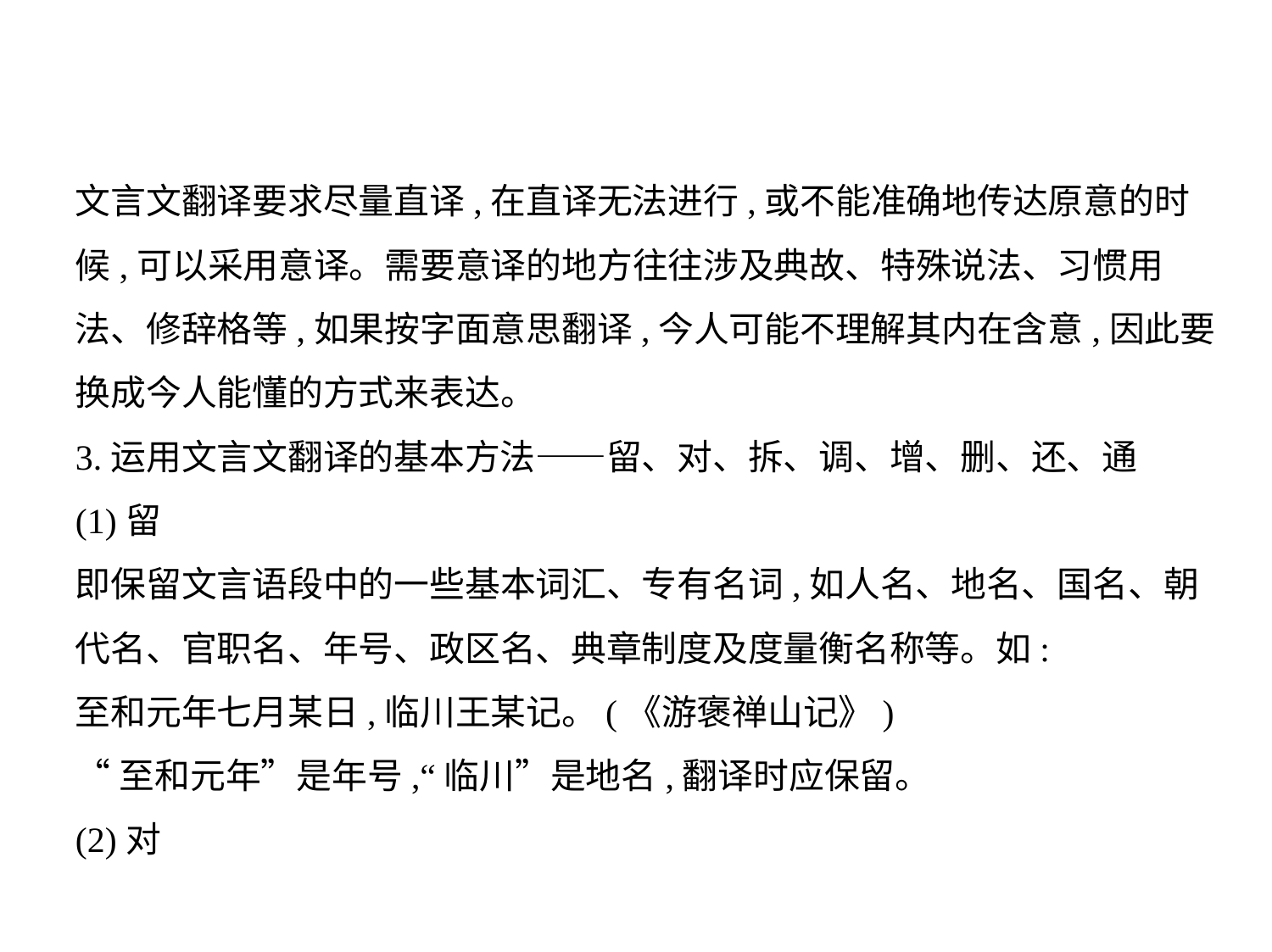

文言文翻译要求尽量直译,在直译无法进行,或不能准确地传达原意的时
候,可以采用意译。需要意译的地方往往涉及典故、特殊说法、习惯用
法、修辞格等,如果按字面意思翻译,今人可能不理解其内在含意,因此要
换成今人能懂的方式来表达。
3.运用文言文翻译的基本方法——留、对、拆、调、增、删、还、通
(1)留
即保留文言语段中的一些基本词汇、专有名词,如人名、地名、国名、朝
代名、官职名、年号、政区名、典章制度及度量衡名称等。如:
至和元年七月某日,临川王某记。(《游褒禅山记》)
“至和元年”是年号,“临川”是地名,翻译时应保留。
(2)对